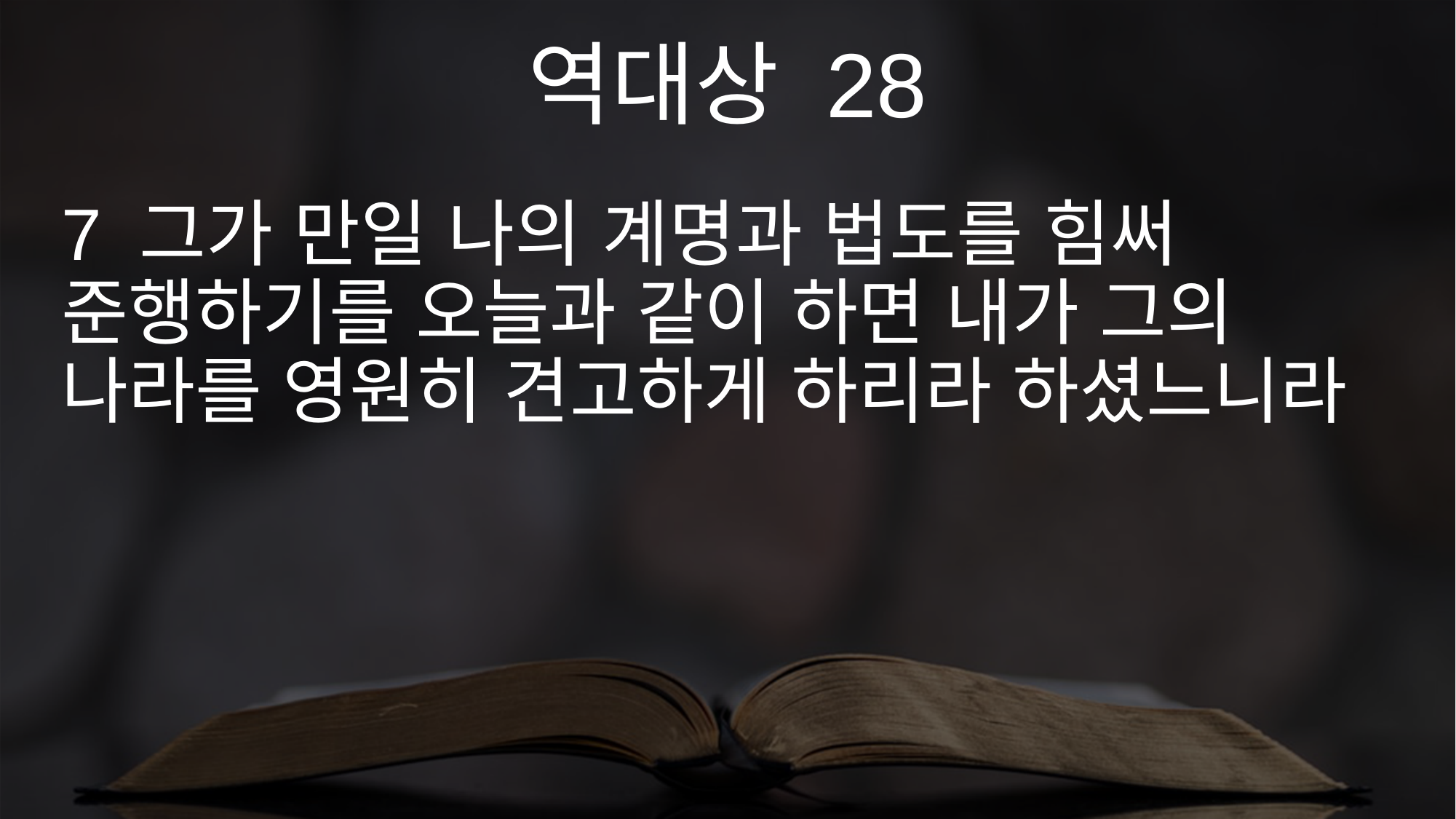

역대상 28
7 그가 만일 나의 계명과 법도를 힘써 준행하기를 오늘과 같이 하면 내가 그의 나라를 영원히 견고하게 하리라 하셨느니라